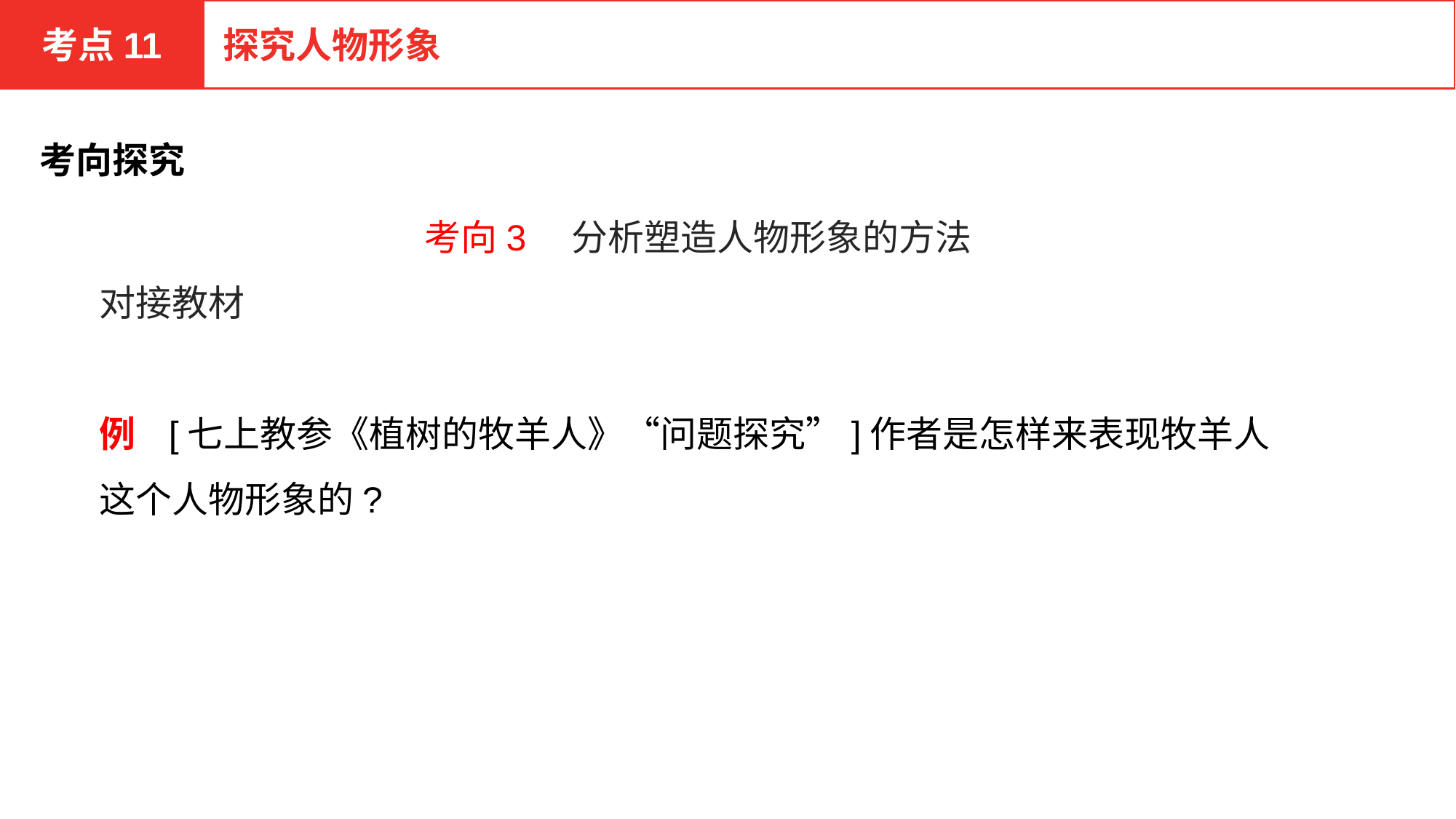

考点11
探究人物形象
考向探究
考向3　分析塑造人物形象的方法
对接教材

例   [七上教参《植树的牧羊人》“问题探究”]作者是怎样来表现牧羊人这个人物形象的?